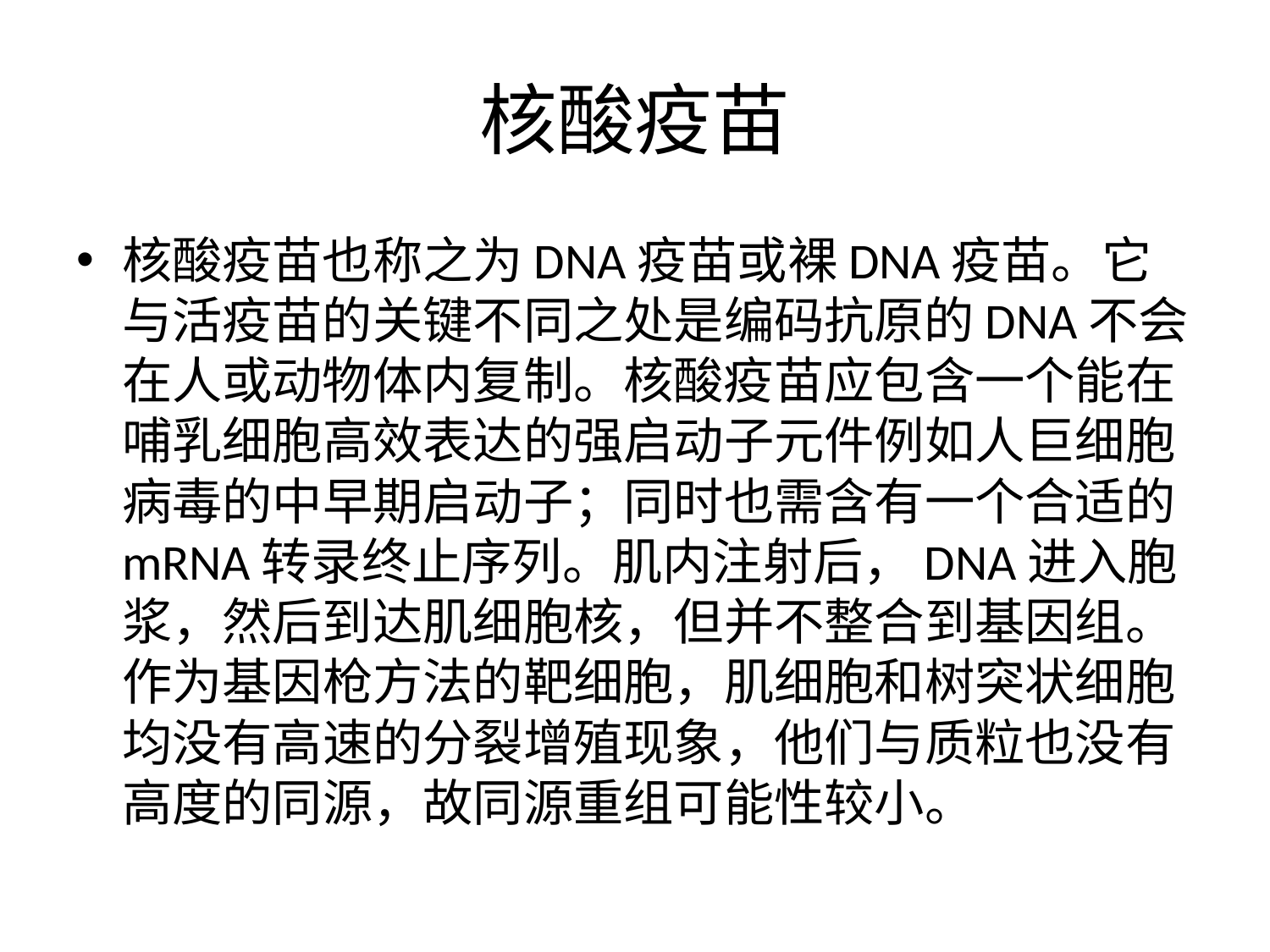

# 核酸疫苗
核酸疫苗也称之为DNA疫苗或裸DNA疫苗。它与活疫苗的关键不同之处是编码抗原的DNA不会在人或动物体内复制。核酸疫苗应包含一个能在哺乳细胞高效表达的强启动子元件例如人巨细胞病毒的中早期启动子；同时也需含有一个合适的mRNA转录终止序列。肌内注射后，DNA进入胞浆，然后到达肌细胞核，但并不整合到基因组。作为基因枪方法的靶细胞，肌细胞和树突状细胞均没有高速的分裂增殖现象，他们与质粒也没有高度的同源，故同源重组可能性较小。